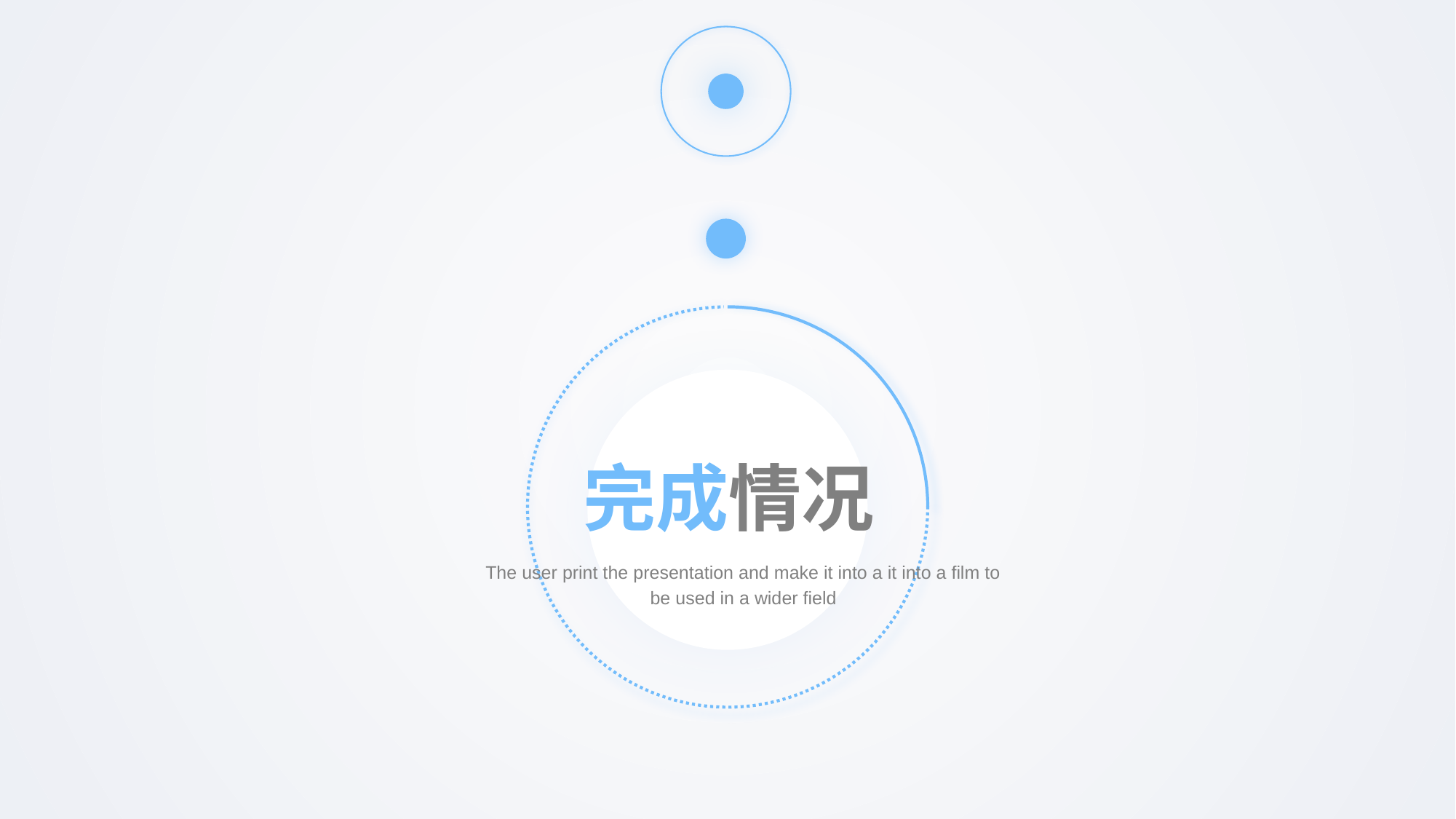

完成情况
The user print the presentation and make it into a it into a film to be used in a wider field